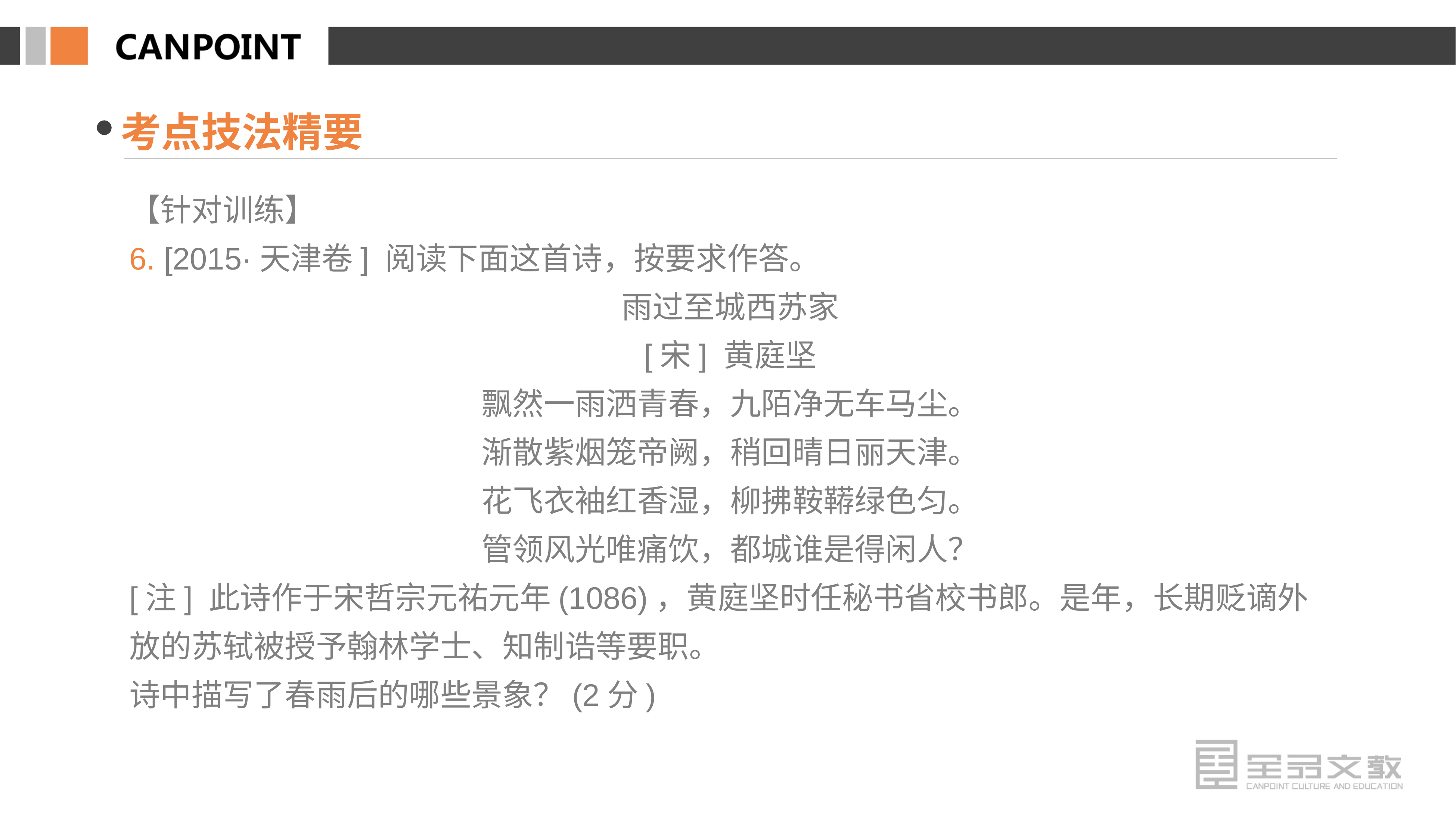

考点技法精要

【针对训练】
6. [2015·天津卷] 阅读下面这首诗，按要求作答。
雨过至城西苏家
[宋] 黄庭坚
飘然一雨洒青春，九陌净无车马尘。
渐散紫烟笼帝阙，稍回晴日丽天津。
花飞衣袖红香湿，柳拂鞍鞯绿色匀。
管领风光唯痛饮，都城谁是得闲人？
[注] 此诗作于宋哲宗元祐元年(1086)，黄庭坚时任秘书省校书郎。是年，长期贬谪外放的苏轼被授予翰林学士、知制诰等要职。
诗中描写了春雨后的哪些景象？(2分)